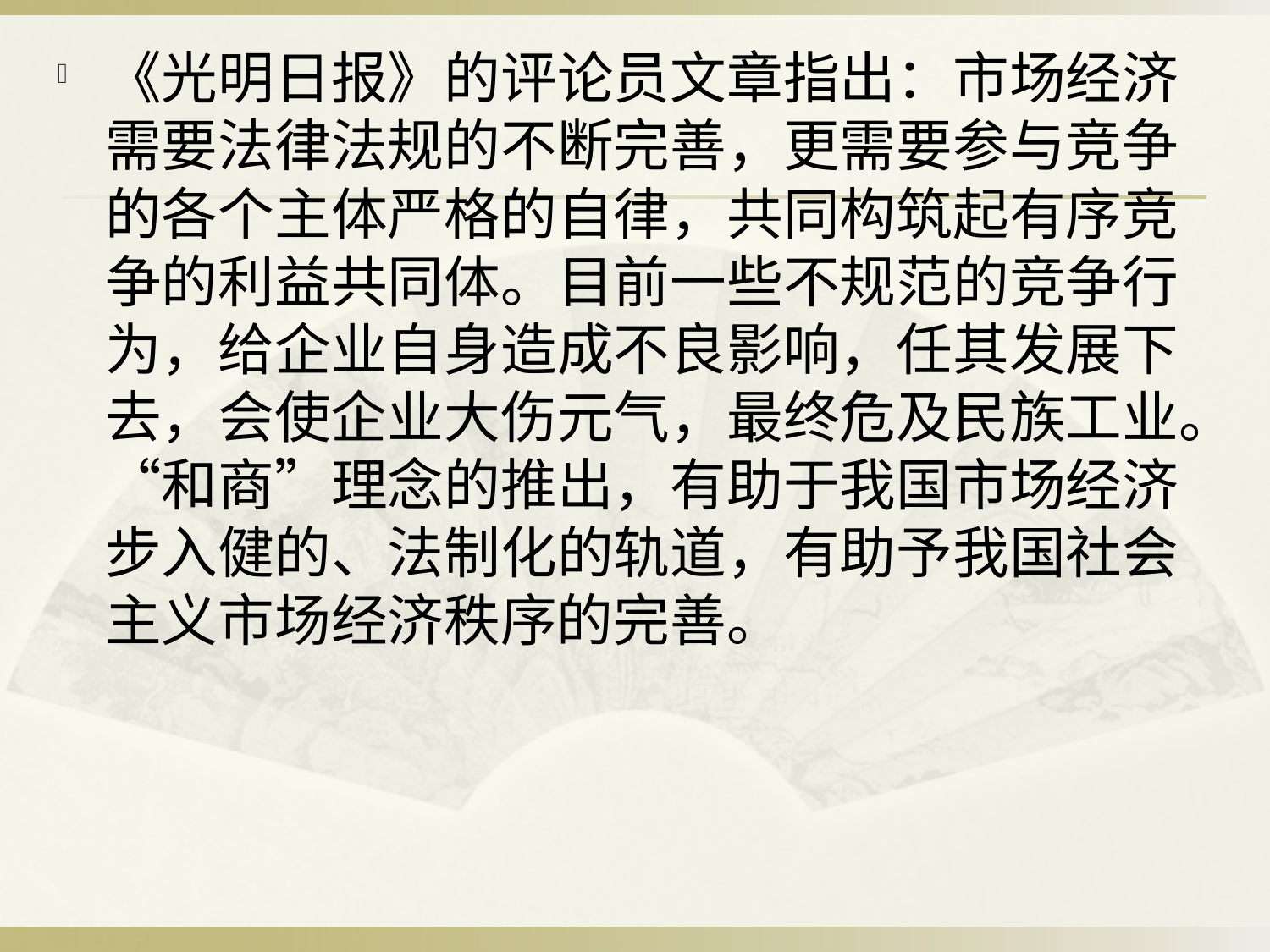

《光明日报》的评论员文章指出：市场经济需要法律法规的不断完善，更需要参与竞争的各个主体严格的自律，共同构筑起有序竞争的利益共同体。目前一些不规范的竞争行为，给企业自身造成不良影响，任其发展下去，会使企业大伤元气，最终危及民族工业。“和商”理念的推出，有助于我国市场经济步入健的、法制化的轨道，有助予我国社会主义市场经济秩序的完善。

#